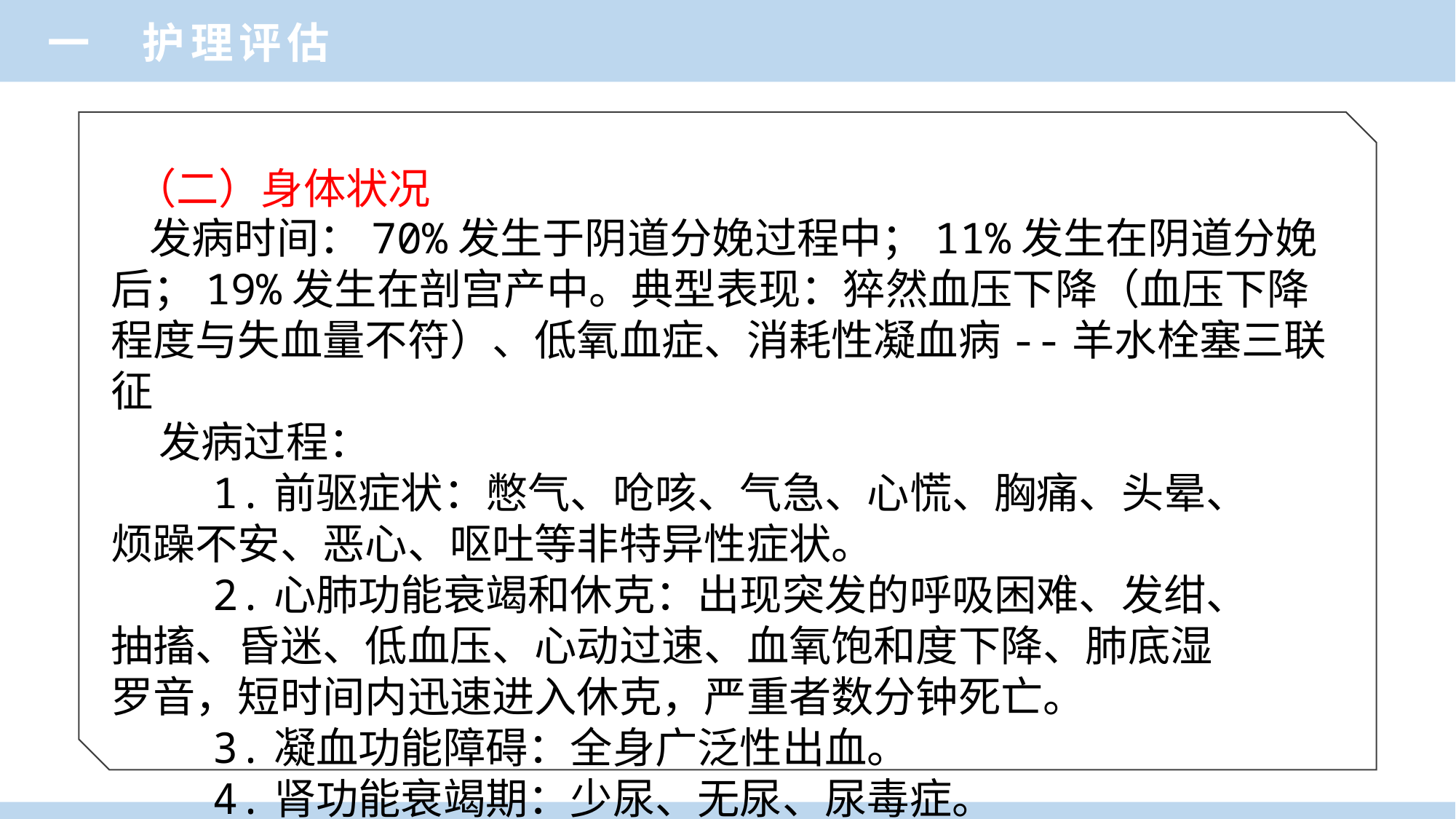

一   护理评估

（二）身体状况
   发病时间：70%发生于阴道分娩过程中；11%发生在阴道分娩后；19%发生在剖宫产中。典型表现：猝然血压下降（血压下降程度与失血量不符）、低氧血症、消耗性凝血病--羊水栓塞三联征
    发病过程：
    1.前驱症状：憋气、呛咳、气急、心慌、胸痛、头晕、
烦躁不安、恶心、呕吐等非特异性症状。
    2.心肺功能衰竭和休克：出现突发的呼吸困难、发绀、
抽搐、昏迷、低血压、心动过速、血氧饱和度下降、肺底湿
罗音，短时间内迅速进入休克，严重者数分钟死亡。
    3.凝血功能障碍：全身广泛性出血。
    4.肾功能衰竭期：少尿、无尿、尿毒症。